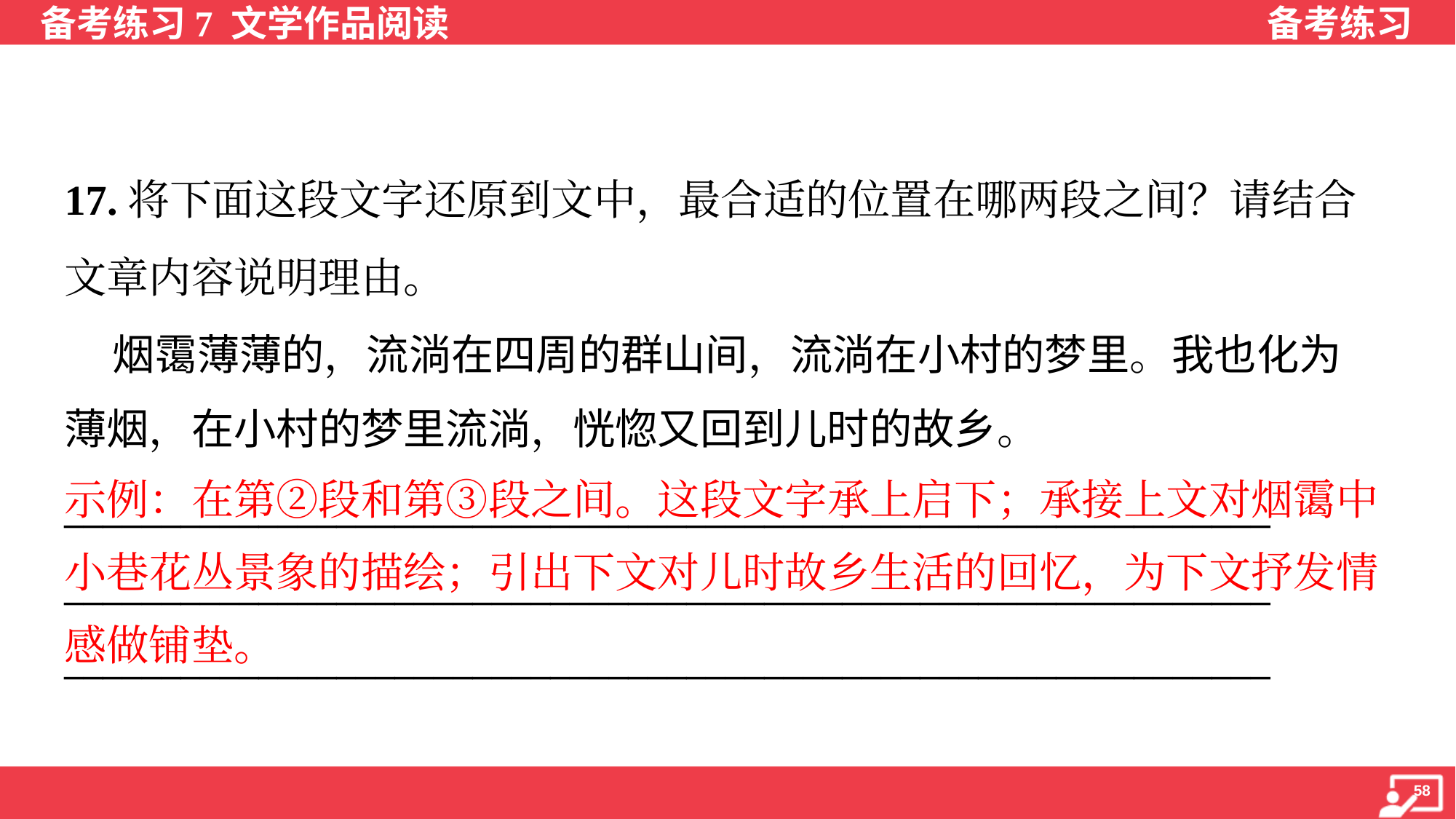

17.将下面这段文字还原到文中，最合适的位置在哪两段之间？请结合
文章内容说明理由。
    烟霭薄薄的，流淌在四周的群山间，流淌在小村的梦里。我也化为
薄烟，在小村的梦里流淌，恍惚又回到儿时的故乡。
示例：在第②段和第③段之间。这段文字承上启下；承接上文对烟霭中
小巷花丛景象的描绘；引出下文对儿时故乡生活的回忆，为下文抒发情
感做铺垫。
______________________________________________________________
______________________________________________________________
______________________________________________________________